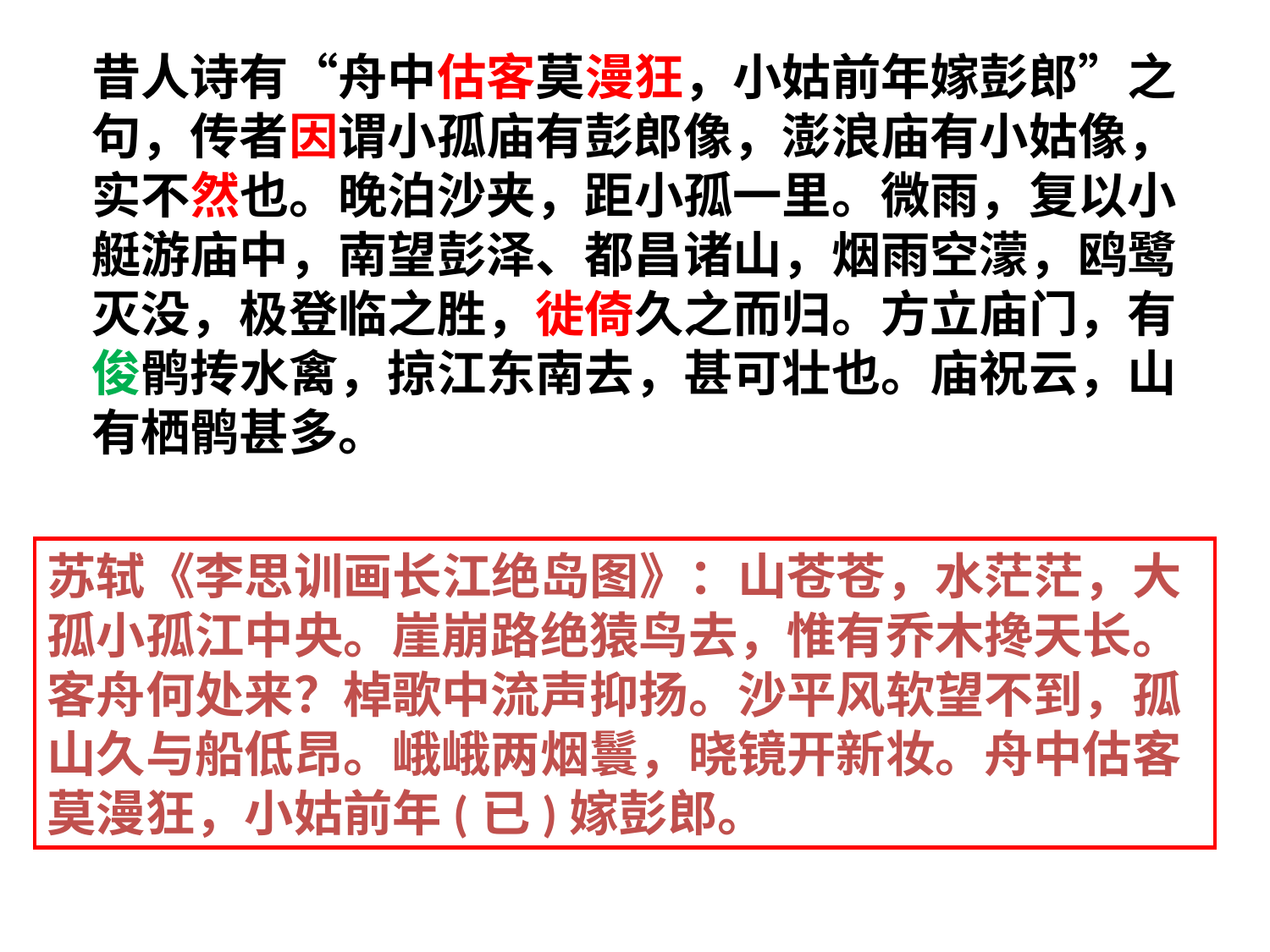

昔人诗有“舟中估客莫漫狂，小姑前年嫁彭郎”之句，传者因谓小孤庙有彭郎像，澎浪庙有小姑像，实不然也。晚泊沙夹，距小孤一里。微雨，复以小艇游庙中，南望彭泽、都昌诸山，烟雨空濛，鸥鹭灭没，极登临之胜，徙倚久之而归。方立庙门，有俊鹘抟水禽，掠江东南去，甚可壮也。庙祝云，山有栖鹘甚多。
苏轼《李思训画长江绝岛图》：山苍苍，水茫茫，大孤小孤江中央。崖崩路绝猿鸟去，惟有乔木搀天长。客舟何处来？棹歌中流声抑扬。沙平风软望不到，孤山久与船低昂。峨峨两烟鬟，晓镜开新妆。舟中估客莫漫狂，小姑前年(已)嫁彭郎。